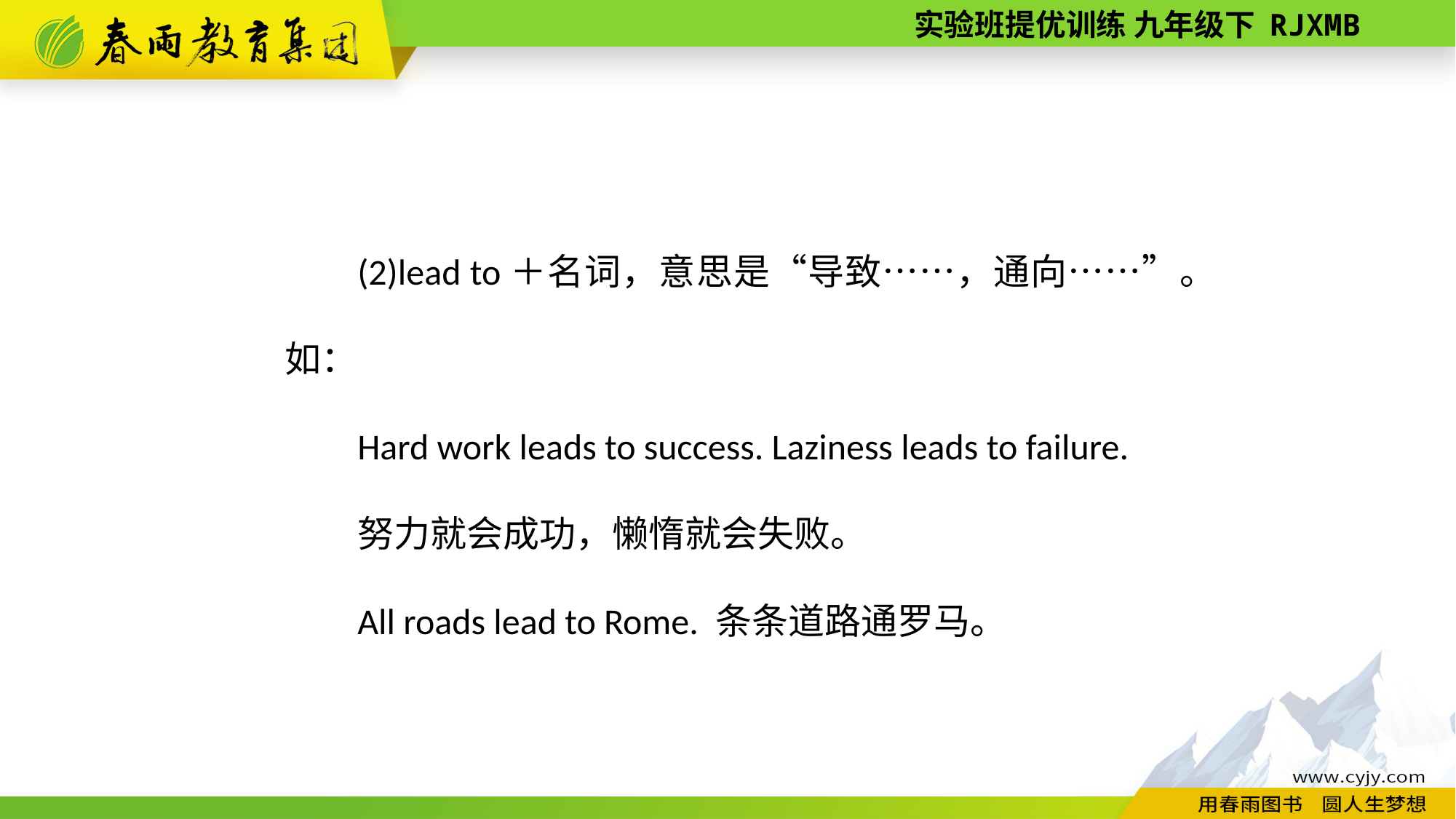

(2)lead to＋名词，意思是“导致……，通向……”。如：
Hard work leads to success. Laziness leads to failure.
努力就会成功，懒惰就会失败。
All roads lead to Rome. 条条道路通罗马。